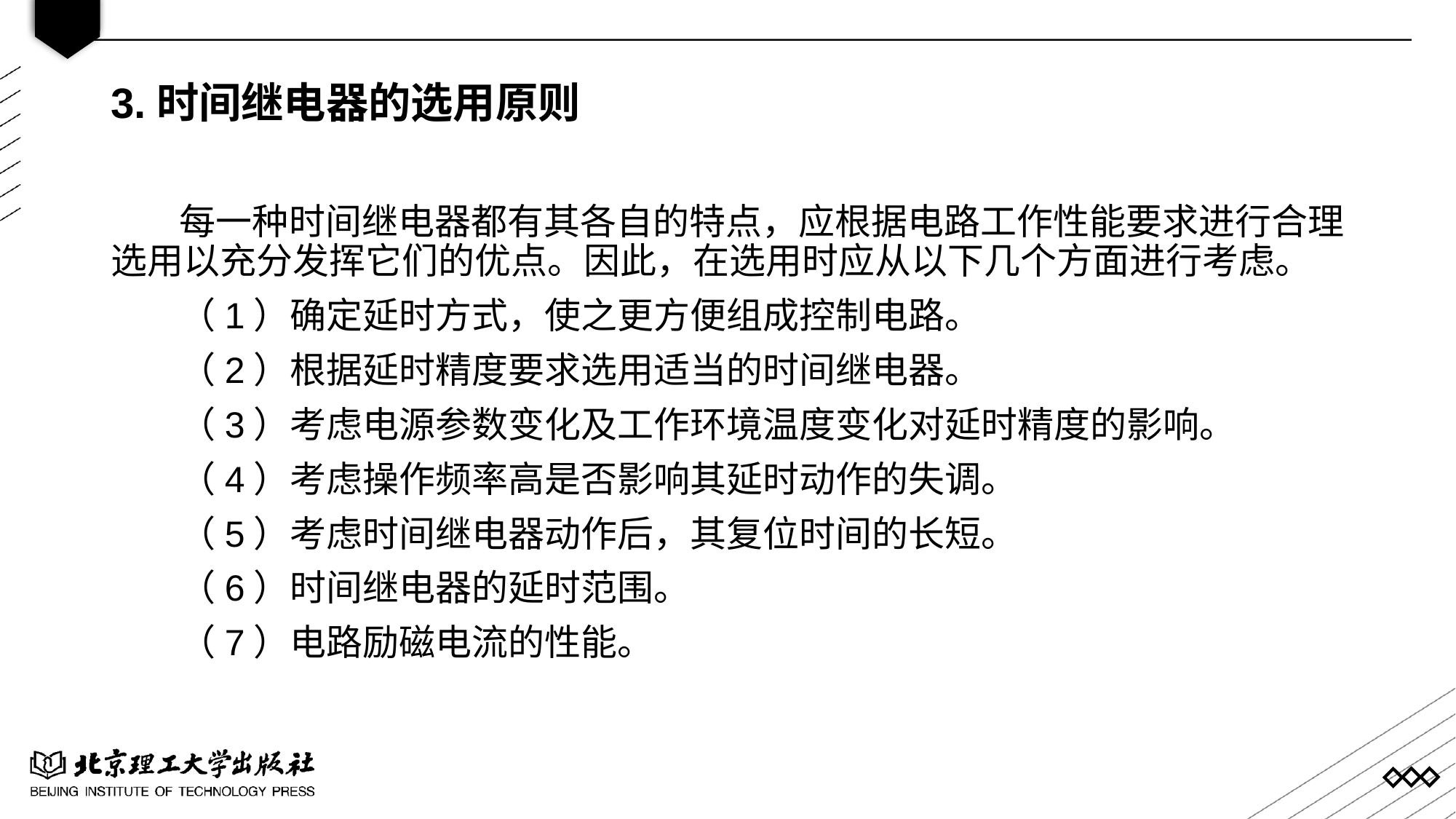

3.时间继电器的选用原则

每一种时间继电器都有其各自的特点，应根据电路工作性能要求进行合理选用以充分发挥它们的优点。因此，在选用时应从以下几个方面进行考虑。
（1）确定延时方式，使之更方便组成控制电路。
（2）根据延时精度要求选用适当的时间继电器。
（3）考虑电源参数变化及工作环境温度变化对延时精度的影响。
（4）考虑操作频率高是否影响其延时动作的失调。
（5）考虑时间继电器动作后，其复位时间的长短。
（6）时间继电器的延时范围。
（7）电路励磁电流的性能。